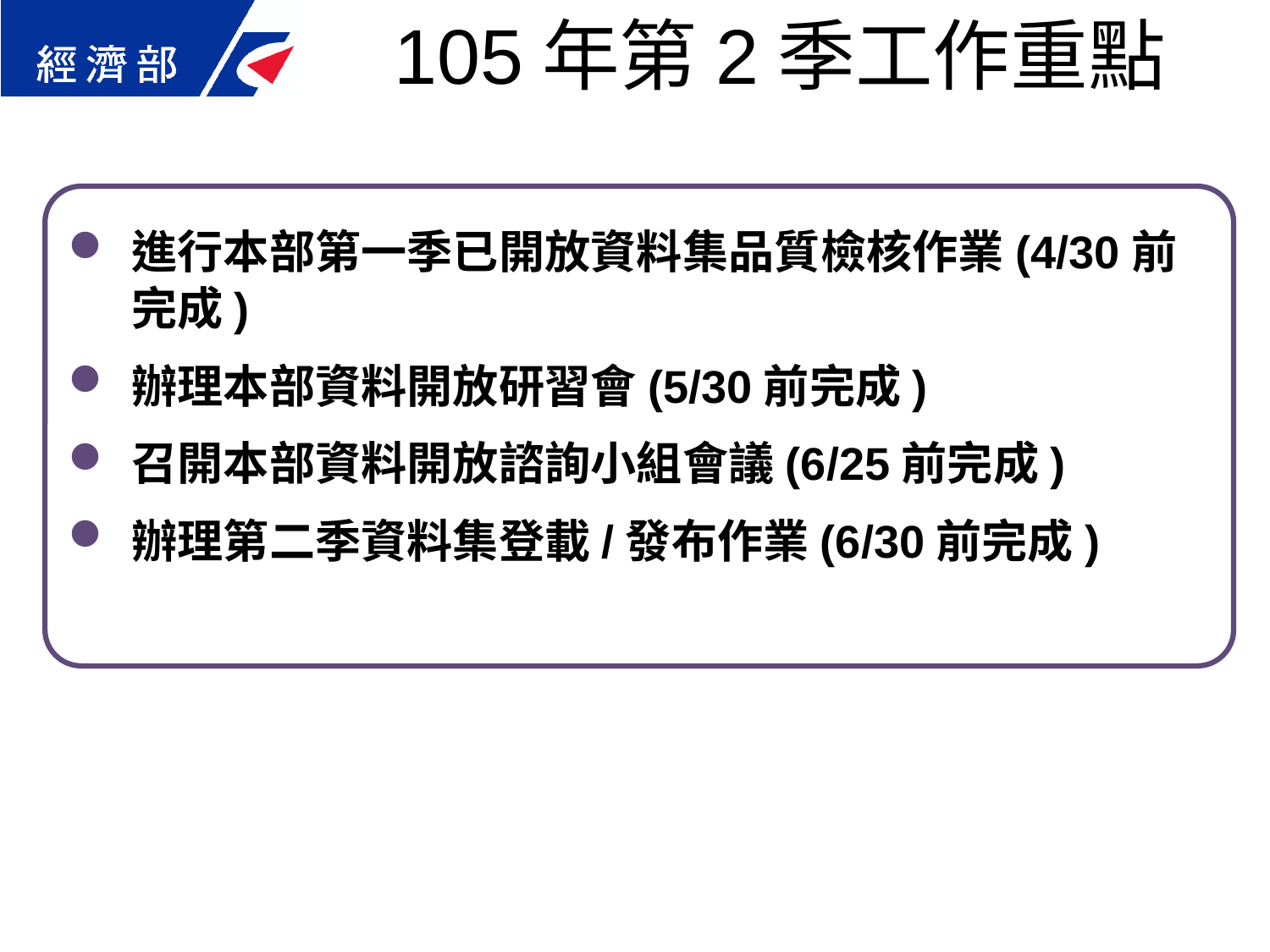

105年第2季工作重點
進行本部第一季已開放資料集品質檢核作業(4/30前完成)
辦理本部資料開放研習會(5/30前完成)
召開本部資料開放諮詢小組會議(6/25前完成)
辦理第二季資料集登載/發布作業(6/30前完成)